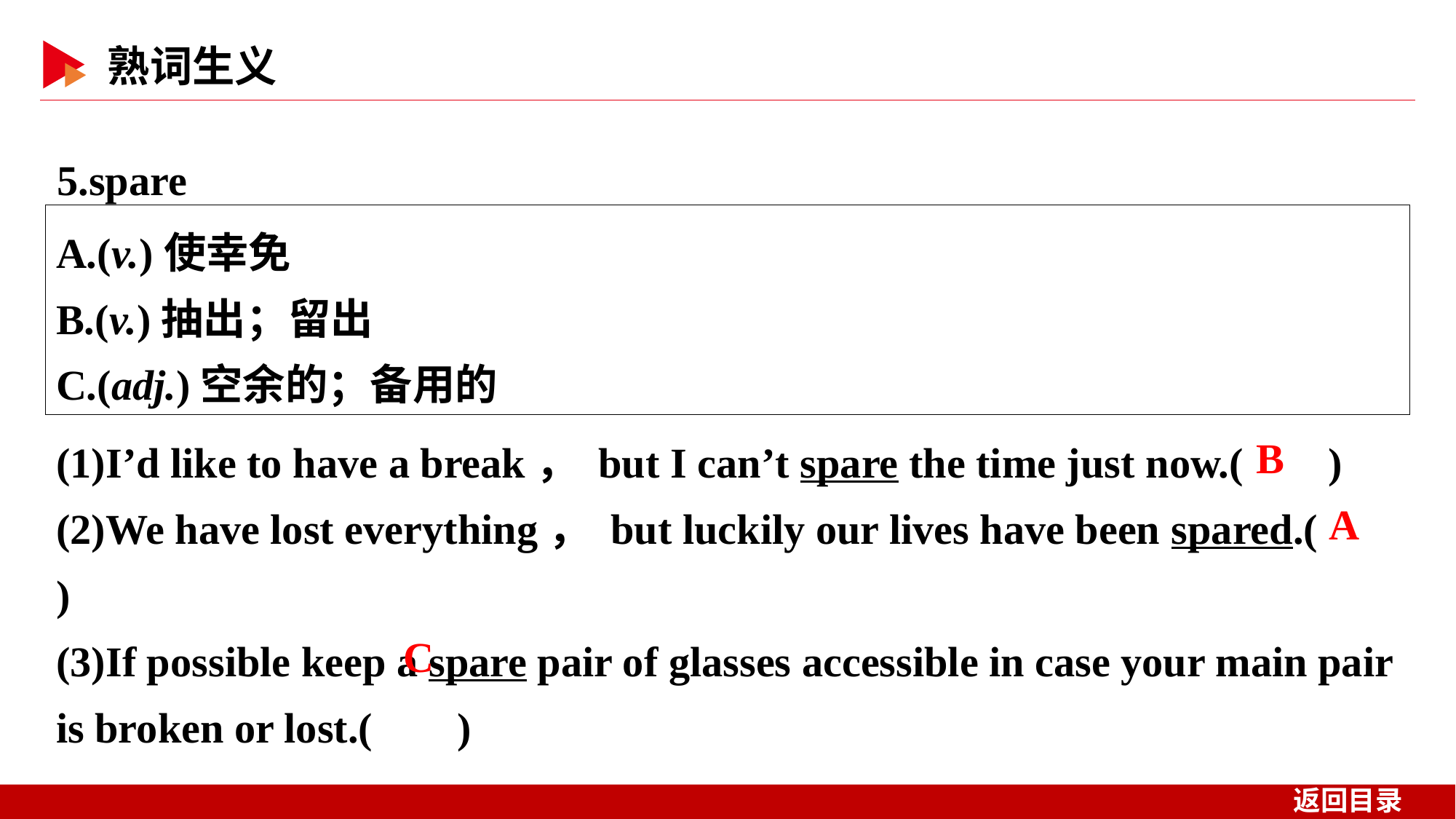

5.spare
A.(v.)使幸免
B.(v.)抽出；留出
C.(adj.)空余的；备用的
(1)I’d like to have a break， but I can’t spare the time just now.(        )
(2)We have lost everything， but luckily our lives have been spared.(        )
(3)If possible keep a spare pair of glasses accessible in case your main pair is broken or lost.(        )
   B
   A
   C